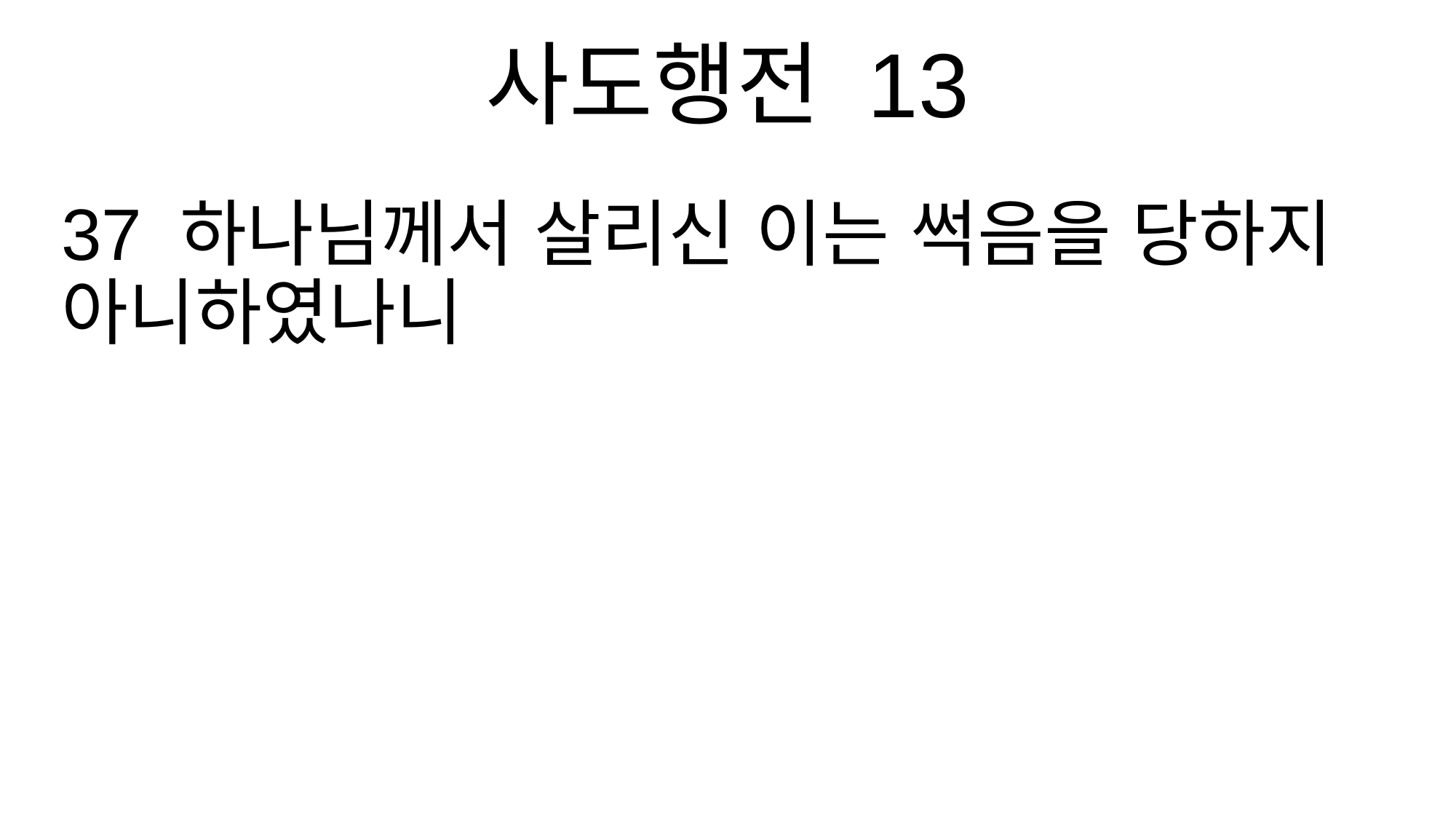

사도행전 13
37 하나님께서 살리신 이는 썩음을 당하지 아니하였나니